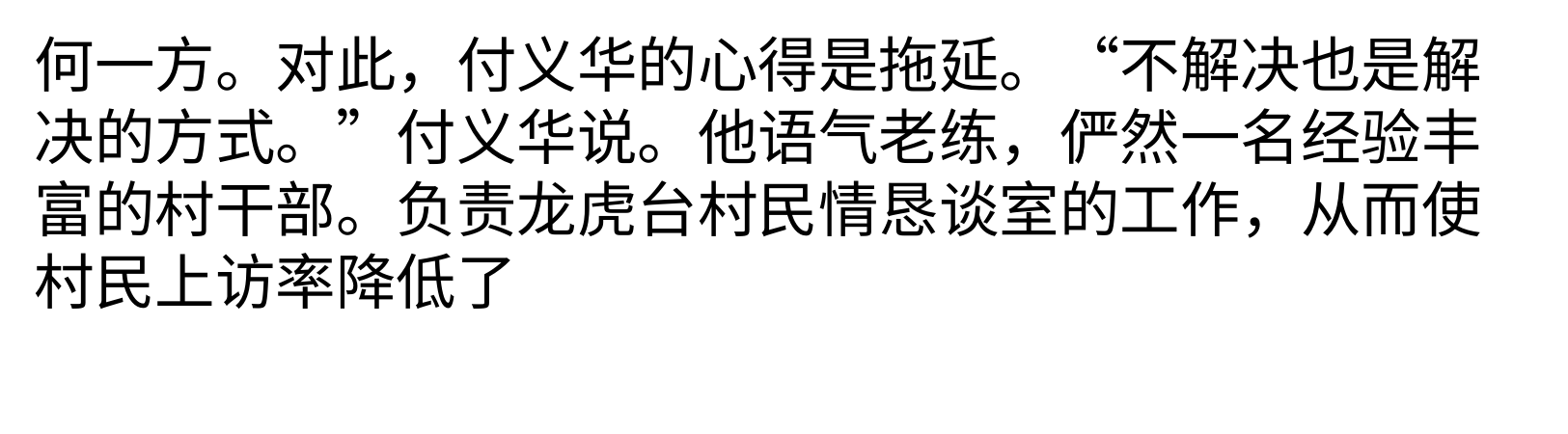

何一方。对此，付义华的心得是拖延。“不解决也是解决的方式。”付义华说。他语气老练，俨然一名经验丰富的村干部。负责龙虎台村民情恳谈室的工作，从而使村民上访率降低了